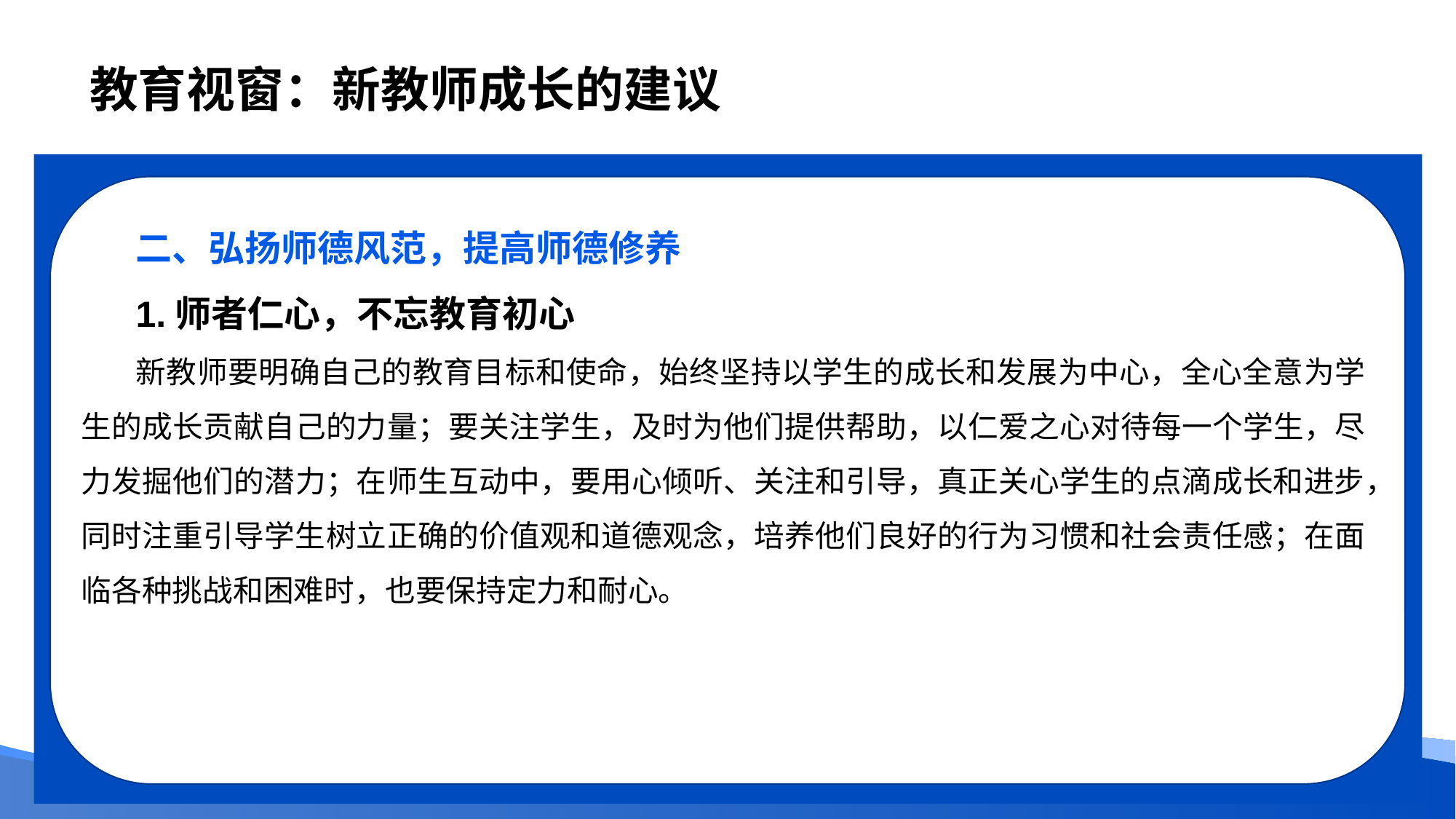

# 教育视窗：新教师成长的建议

二、弘扬师德风范，提高师德修养
1.师者仁心，不忘教育初心
新教师要明确自己的教育目标和使命，始终坚持以学生的成长和发展为中心，全心全意为学生的成长贡献自己的力量；要关注学生，及时为他们提供帮助，以仁爱之心对待每一个学生，尽力发掘他们的潜力；在师生互动中，要用心倾听、关注和引导，真正关心学生的点滴成长和进步，同时注重引导学生树立正确的价值观和道德观念，培养他们良好的行为习惯和社会责任感；在面临各种挑战和困难时，也要保持定力和耐心。